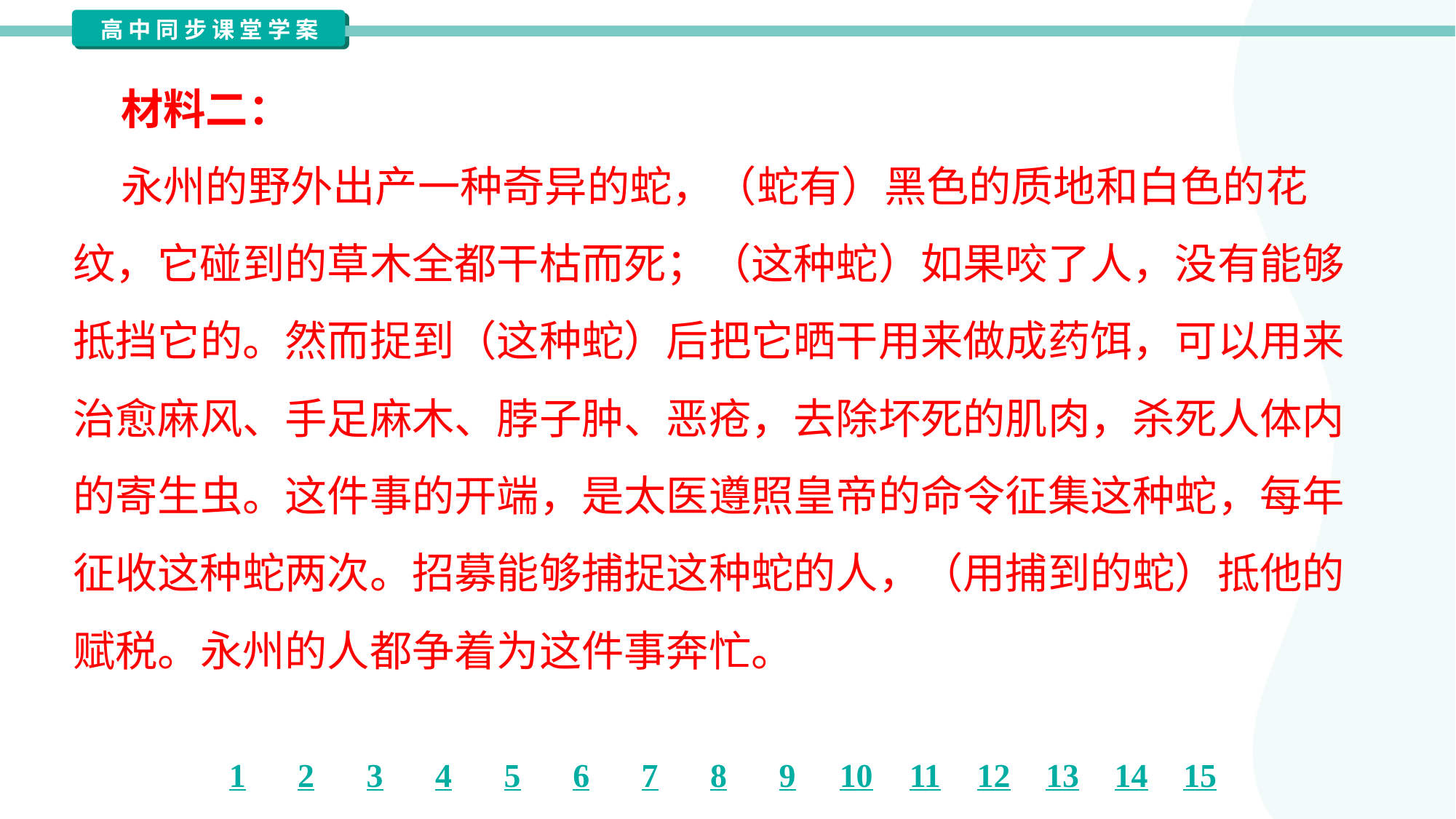

材料二：
    永州的野外出产一种奇异的蛇，（蛇有）黑色的质地和白色的花
纹，它碰到的草木全都干枯而死；（这种蛇）如果咬了人，没有能够
抵挡它的。然而捉到（这种蛇）后把它晒干用来做成药饵，可以用来
治愈麻风、手足麻木、脖子肿、恶疮，去除坏死的肌肉，杀死人体内
的寄生虫。这件事的开端，是太医遵照皇帝的命令征集这种蛇，每年
征收这种蛇两次。招募能够捕捉这种蛇的人，（用捕到的蛇）抵他的
赋税。永州的人都争着为这件事奔忙。